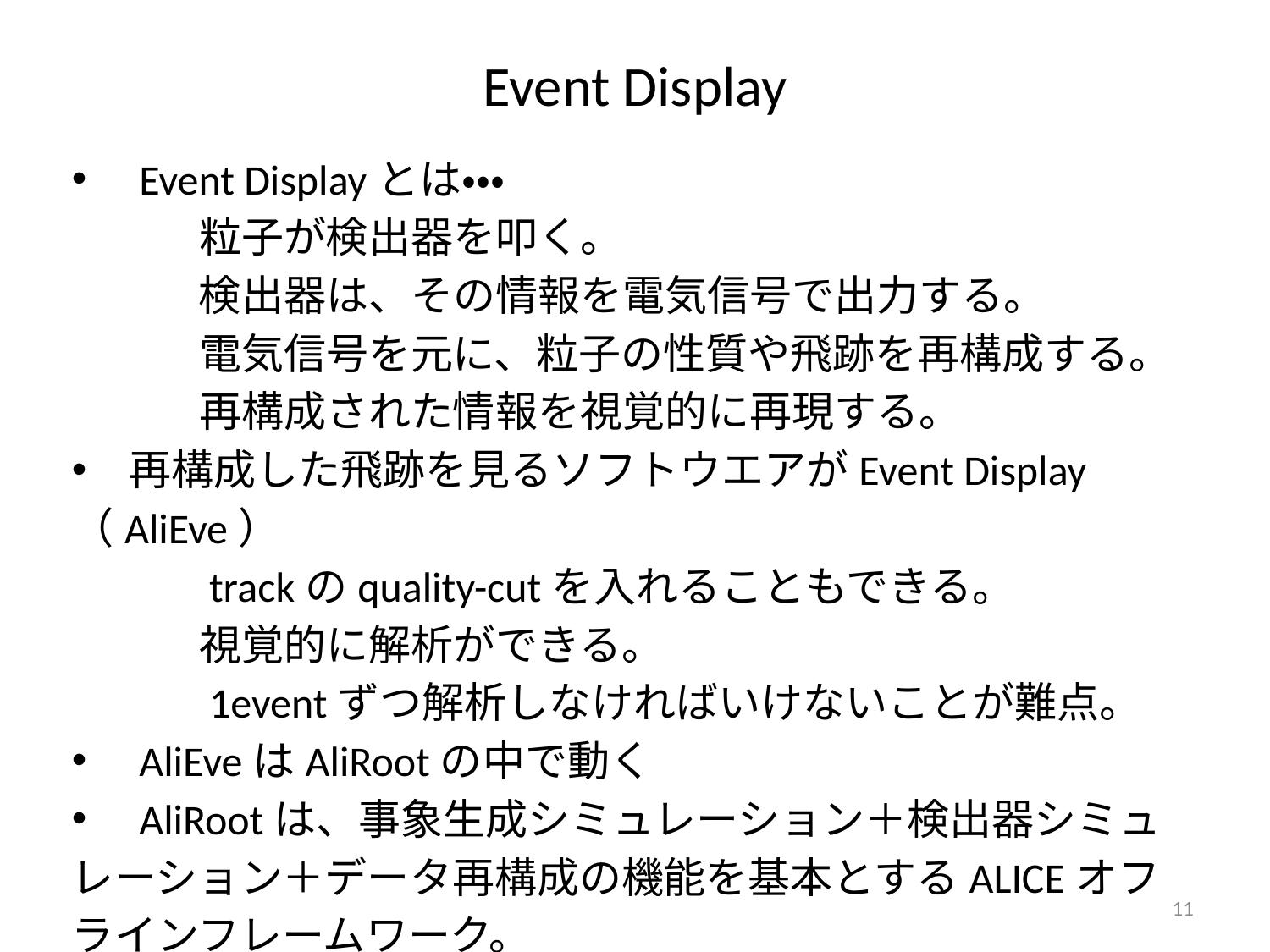

# Event Display
　Event Displayとは・・・
　　　粒子が検出器を叩く。
　　　検出器は、その情報を電気信号で出力する。
　　　電気信号を元に、粒子の性質や飛跡を再構成する。
　　　再構成された情報を視覚的に再現する。
　再構成した飛跡を見るソフトウエアがEvent Display（AliEve）
　　　trackのquality-cutを入れることもできる。
　　　視覚的に解析ができる。
　　　1eventずつ解析しなければいけないことが難点。
　AliEveはAliRootの中で動く
　AliRootは、事象生成シミュレーション＋検出器シミュレーション＋データ再構成の機能を基本とするALICEオフラインフレームワーク。
11